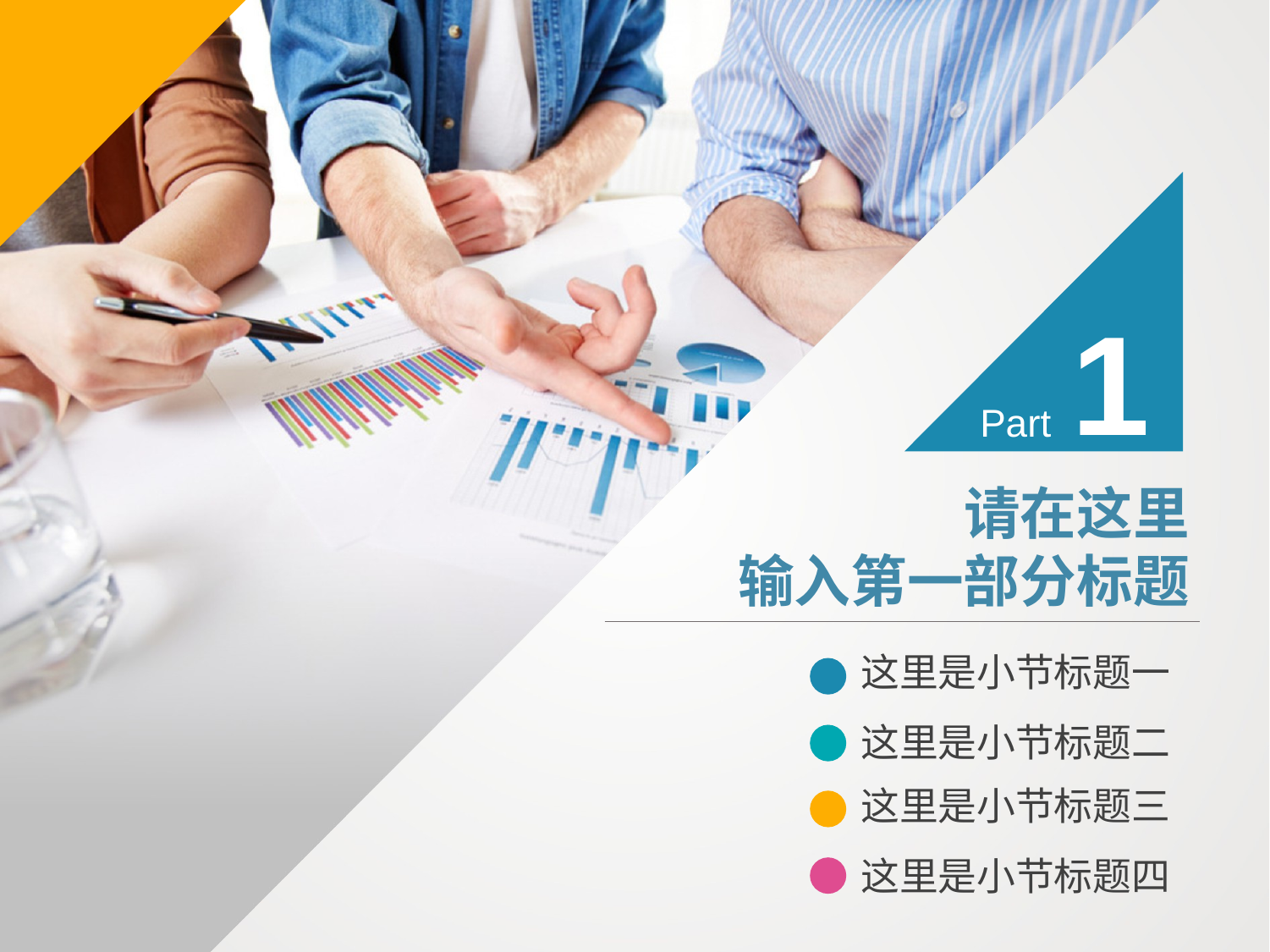

1
Part
请在这里
输入第一部分标题
这里是小节标题一

这里是小节标题二

这里是小节标题三

这里是小节标题四